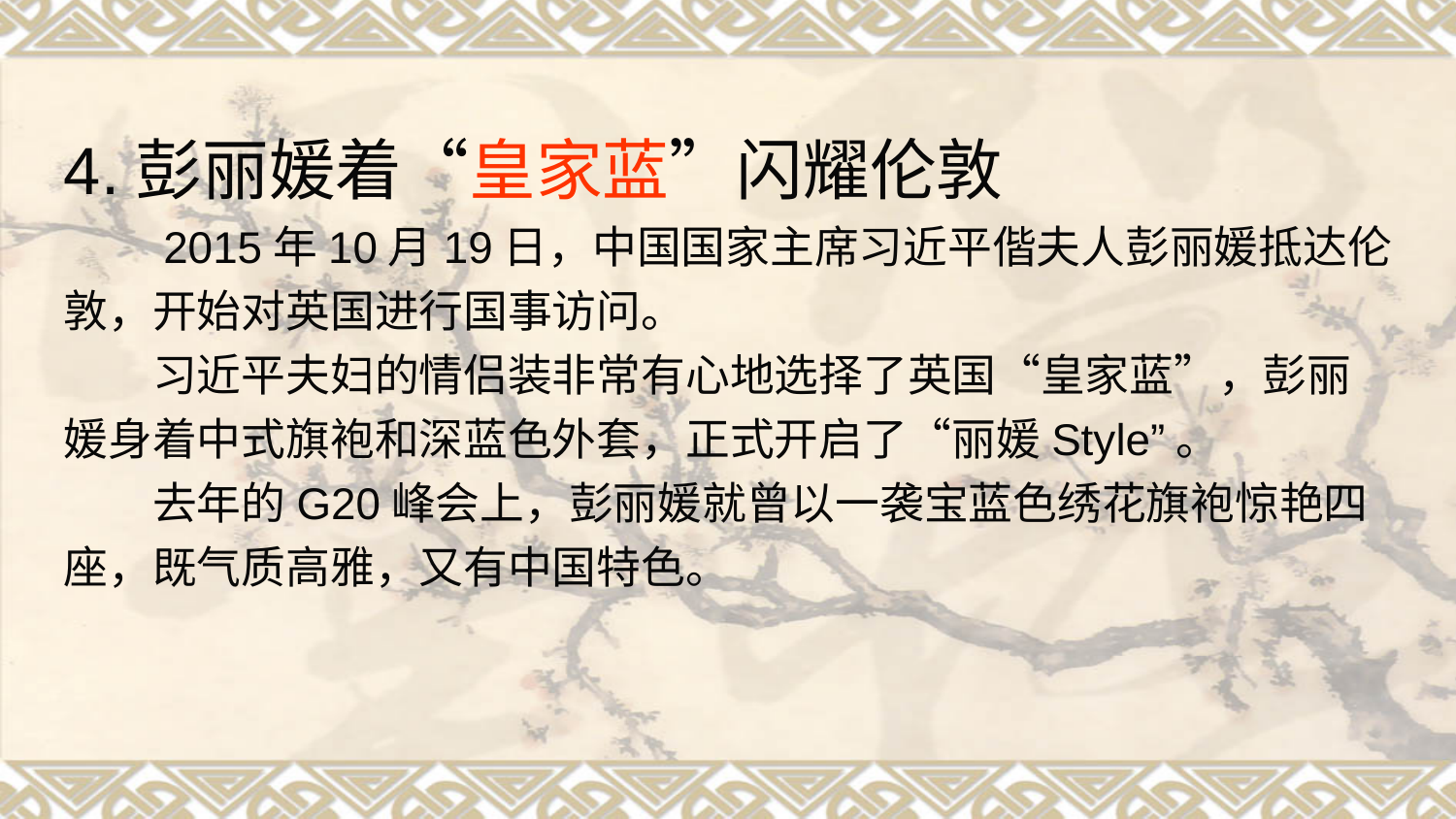

# 4.彭丽媛着“皇家蓝”闪耀伦敦 　　2015年10月19日，中国国家主席习近平偕夫人彭丽媛抵达伦敦，开始对英国进行国事访问。 　　习近平夫妇的情侣装非常有心地选择了英国“皇家蓝”，彭丽媛身着中式旗袍和深蓝色外套，正式开启了“丽媛Style”。 　　去年的G20峰会上，彭丽媛就曾以一袭宝蓝色绣花旗袍惊艳四座，既气质高雅，又有中国特色。